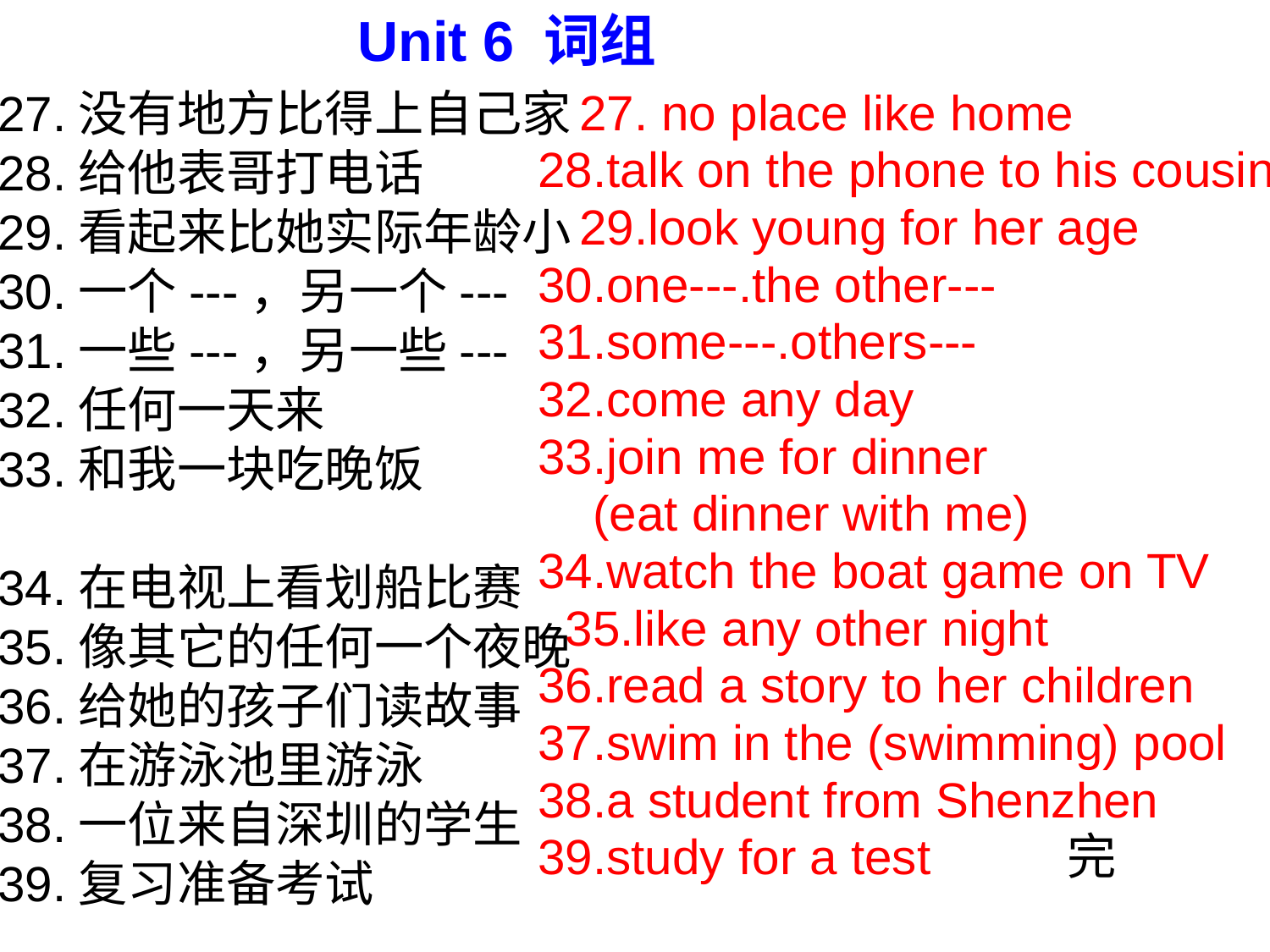

Unit 6 词组
27.没有地方比得上自己家
28.给他表哥打电话
29.看起来比她实际年龄小
30.一个---，另一个---
31.一些---，另一些---
32.任何一天来
33.和我一块吃晚饭

34.在电视上看划船比赛
35.像其它的任何一个夜晚
36.给她的孩子们读故事
37.在游泳池里游泳
38.一位来自深圳的学生
39.复习准备考试
   27. no place like home
28.talk on the phone to his cousin
   29.look young for her age
30.one---.the other---
31.some---.others---
32.come any day
33.join me for dinner
    (eat dinner with me)
34.watch the boat game on TV
  35.like any other night
36.read a story to her children
37.swim in the (swimming) pool
38.a student from Shenzhen
39.study for a test         完